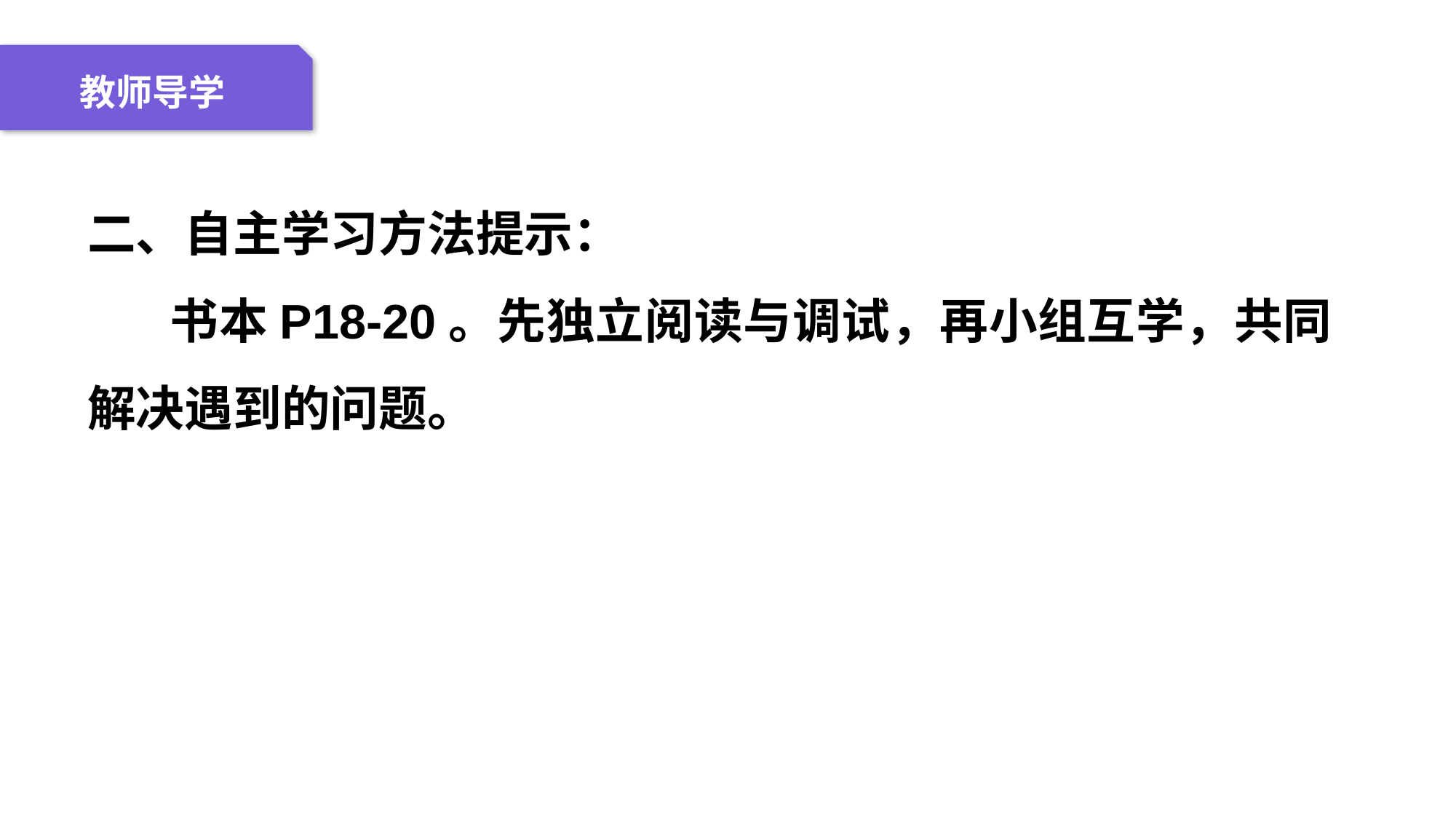

04 名词解释
01 准备过程
02 整体结构
03 重点说明
教师导学
二、自主学习方法提示：
      书本P18-20。先独立阅读与调试，再小组互学，共同解决遇到的问题。